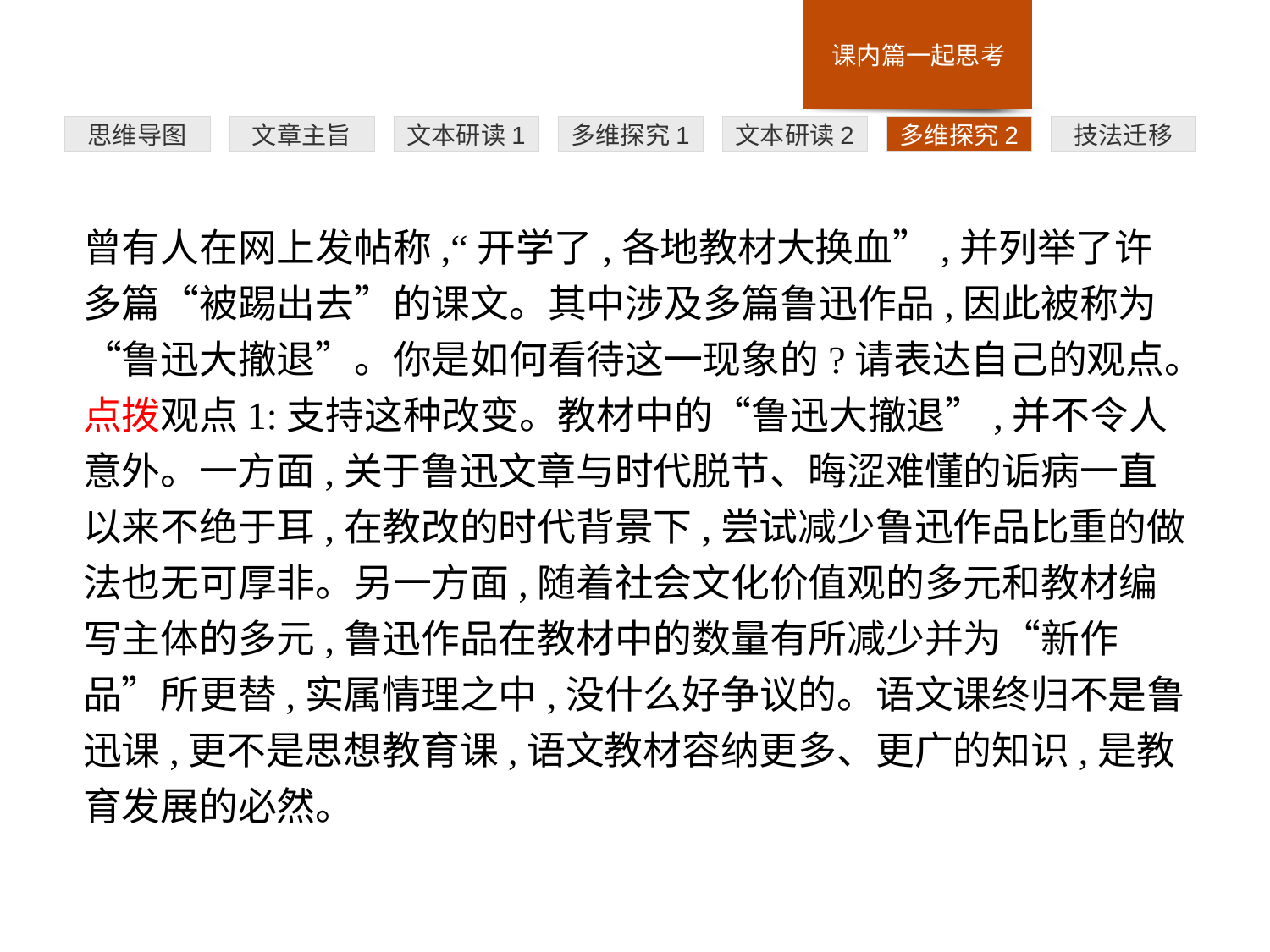

多维探究1
思维导图
文章主旨
文本研读1
文本研读2
多维探究2
技法迁移
曾有人在网上发帖称,“开学了,各地教材大换血”,并列举了许多篇“被踢出去”的课文。其中涉及多篇鲁迅作品,因此被称为“鲁迅大撤退”。你是如何看待这一现象的?请表达自己的观点。
点拨观点1:支持这种改变。教材中的“鲁迅大撤退”,并不令人意外。一方面,关于鲁迅文章与时代脱节、晦涩难懂的诟病一直以来不绝于耳,在教改的时代背景下,尝试减少鲁迅作品比重的做法也无可厚非。另一方面,随着社会文化价值观的多元和教材编写主体的多元,鲁迅作品在教材中的数量有所减少并为“新作品”所更替,实属情理之中,没什么好争议的。语文课终归不是鲁迅课,更不是思想教育课,语文教材容纳更多、更广的知识,是教育发展的必然。